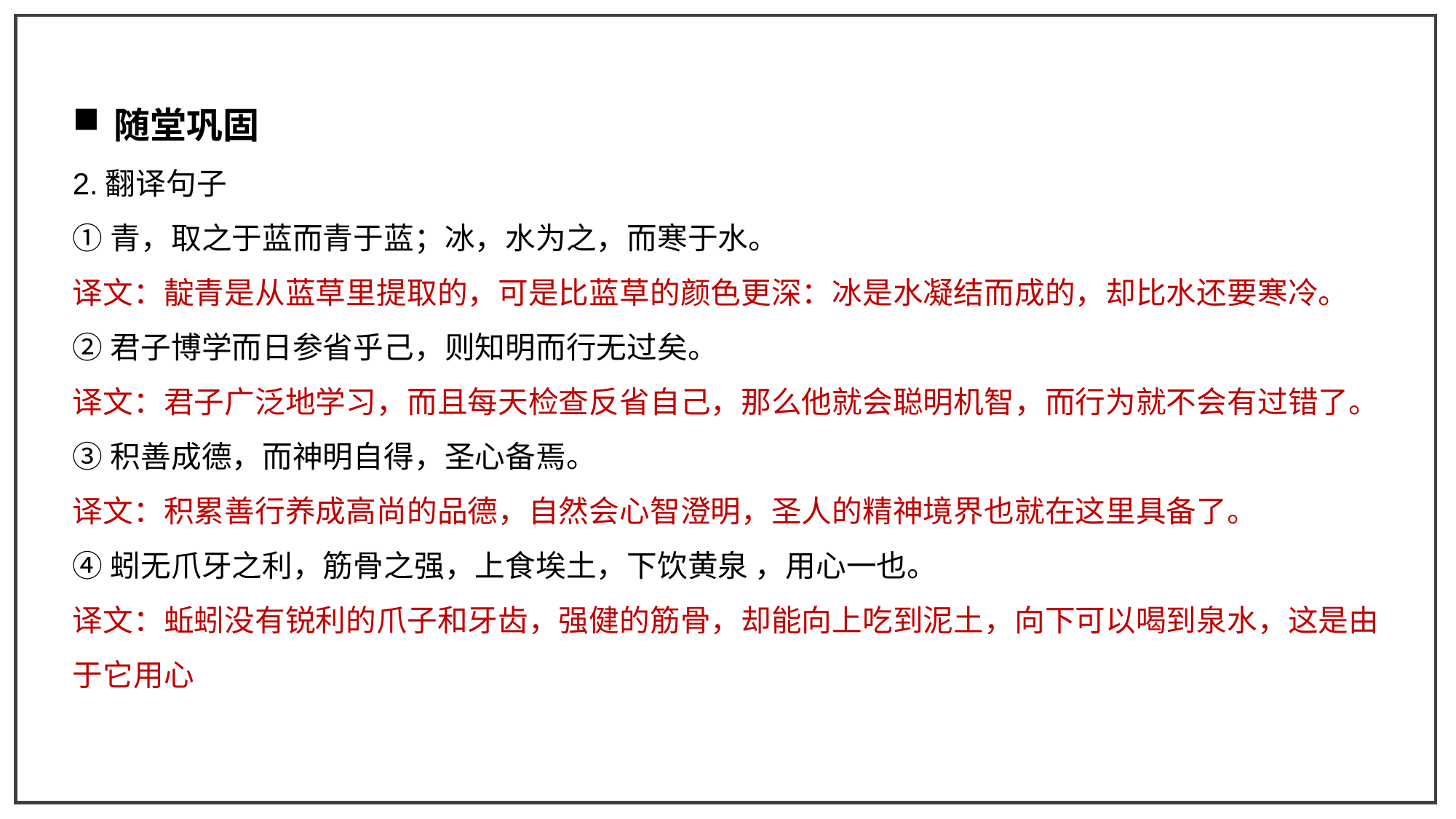

随堂巩固
2.翻译句子
①青，取之于蓝而青于蓝；冰，水为之，而寒于水。
译文：靛青是从蓝草里提取的，可是比蓝草的颜色更深：冰是水凝结而成的，却比水还要寒冷。
②君子博学而日参省乎己，则知明而行无过矣。
译文：君子广泛地学习，而且每天检查反省自己，那么他就会聪明机智，而行为就不会有过错了。
③积善成德，而神明自得，圣心备焉。
译文：积累善行养成高尚的品德，自然会心智澄明，圣人的精神境界也就在这里具备了。
④蚓无爪牙之利，筋骨之强，上食埃土，下饮黄泉 ，用心一也。
译文：蚯蚓没有锐利的爪子和牙齿，强健的筋骨，却能向上吃到泥土，向下可以喝到泉水，这是由于它用心